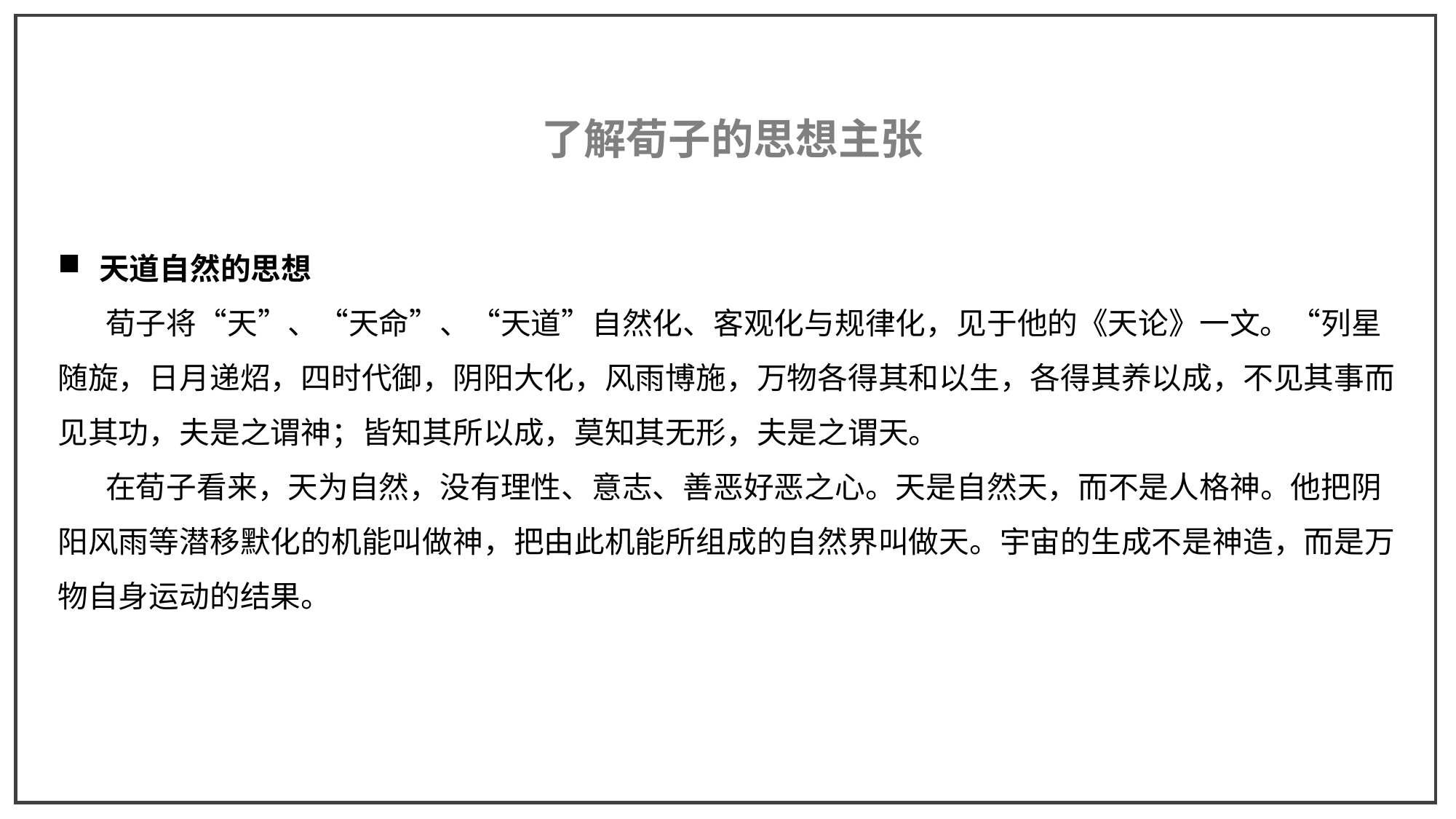

了解荀子的思想主张
天道自然的思想
      荀子将“天”、“天命”、“天道”自然化、客观化与规律化，见于他的《天论》一文。“列星随旋，日月递炤，四时代御，阴阳大化，风雨博施，万物各得其和以生，各得其养以成，不见其事而见其功，夫是之谓神；皆知其所以成，莫知其无形，夫是之谓天。
      在荀子看来，天为自然，没有理性、意志、善恶好恶之心。天是自然天，而不是人格神。他把阴阳风雨等潜移默化的机能叫做神，把由此机能所组成的自然界叫做天。宇宙的生成不是神造，而是万物自身运动的结果。